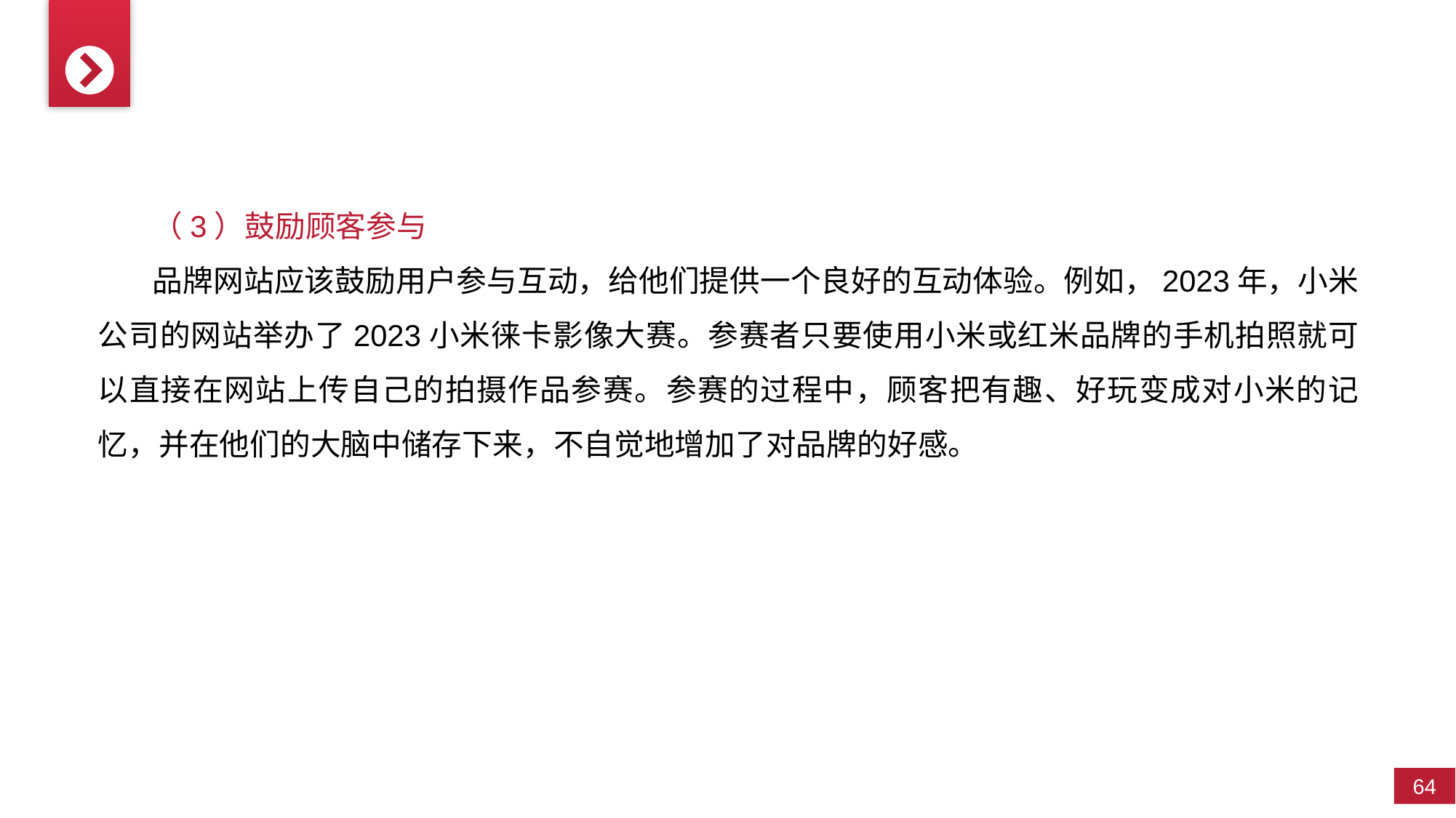

（3）鼓励顾客参与
品牌网站应该鼓励用户参与互动，给他们提供一个良好的互动体验。例如，2023年，小米公司的网站举办了2023小米徕卡影像大赛。参赛者只要使用小米或红米品牌的手机拍照就可以直接在网站上传自己的拍摄作品参赛。参赛的过程中，顾客把有趣、好玩变成对小米的记忆，并在他们的大脑中储存下来，不自觉地增加了对品牌的好感。